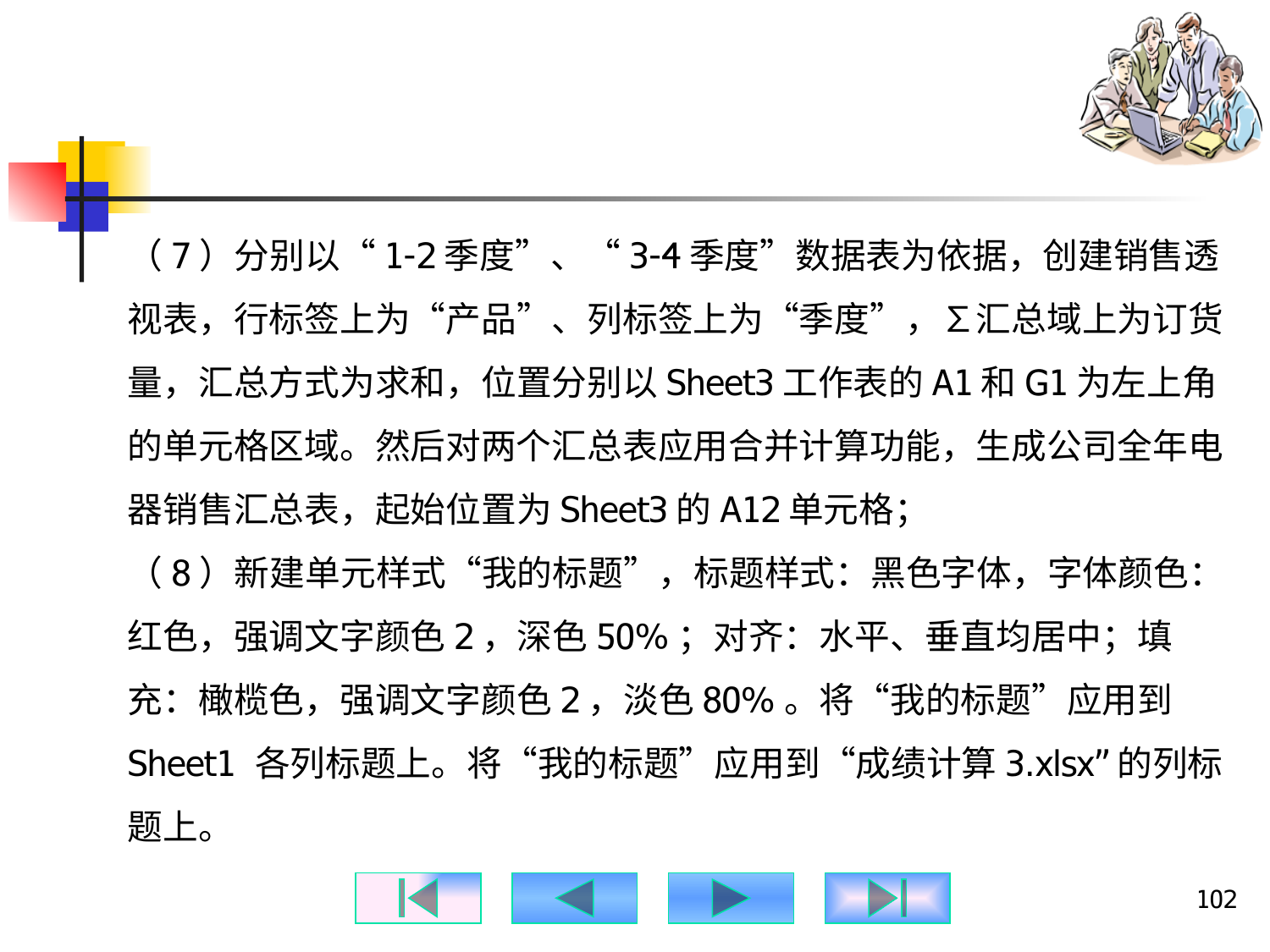

#
（7）分别以“1-2季度”、“3-4季度”数据表为依据，创建销售透视表，行标签上为“产品”、列标签上为“季度”，∑汇总域上为订货量，汇总方式为求和，位置分别以Sheet3工作表的A1和G1为左上角的单元格区域。然后对两个汇总表应用合并计算功能，生成公司全年电器销售汇总表，起始位置为Sheet3的A12单元格；
（8）新建单元样式“我的标题”，标题样式：黑色字体，字体颜色：红色，强调文字颜色2，深色50%；对齐：水平、垂直均居中；填充：橄榄色，强调文字颜色2，淡色80%。将“我的标题”应用到Sheet1 各列标题上。将“我的标题”应用到“成绩计算3.xlsx”的列标题上。

102